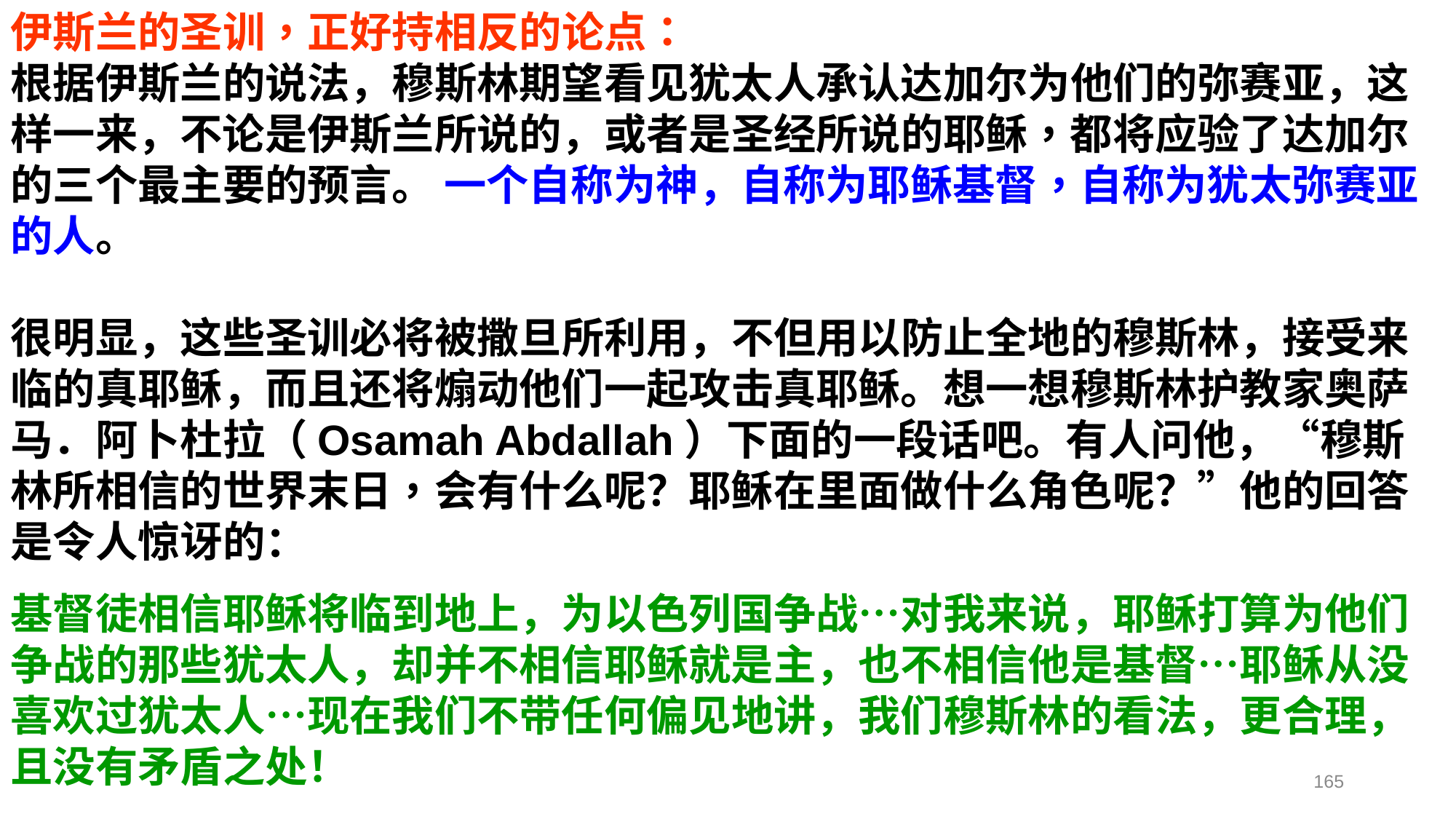

伊斯兰的圣训，正好持相反的论点：
根据伊斯兰的说法，穆斯林期望看见犹太人承认达加尔为他们的弥赛亚，这样一来，不论是伊斯兰所说的，或者是圣经所说的耶稣，都将应验了达加尔的三个最主要的预言。 一个自称为神，自称为耶稣基督，自称为犹太弥赛亚的人。

很明显，这些圣训必将被撒旦所利用，不但用以防止全地的穆斯林，接受来临的真耶稣，而且还将煽动他们一起攻击真耶稣。想一想穆斯林护教家奥萨马．阿卜杜拉（Osamah Abdallah）下面的一段话吧。有人问他，“穆斯林所相信的世界末日，会有什么呢？耶稣在里面做什么角色呢？”他的回答是令人惊讶的：
基督徒相信耶稣将临到地上，为以色列国争战…对我来说，耶稣打算为他们争战的那些犹太人，却并不相信耶稣就是主，也不相信他是基督…耶稣从没喜欢过犹太人…现在我们不带任何偏见地讲，我们穆斯林的看法，更合理，且没有矛盾之处！
165